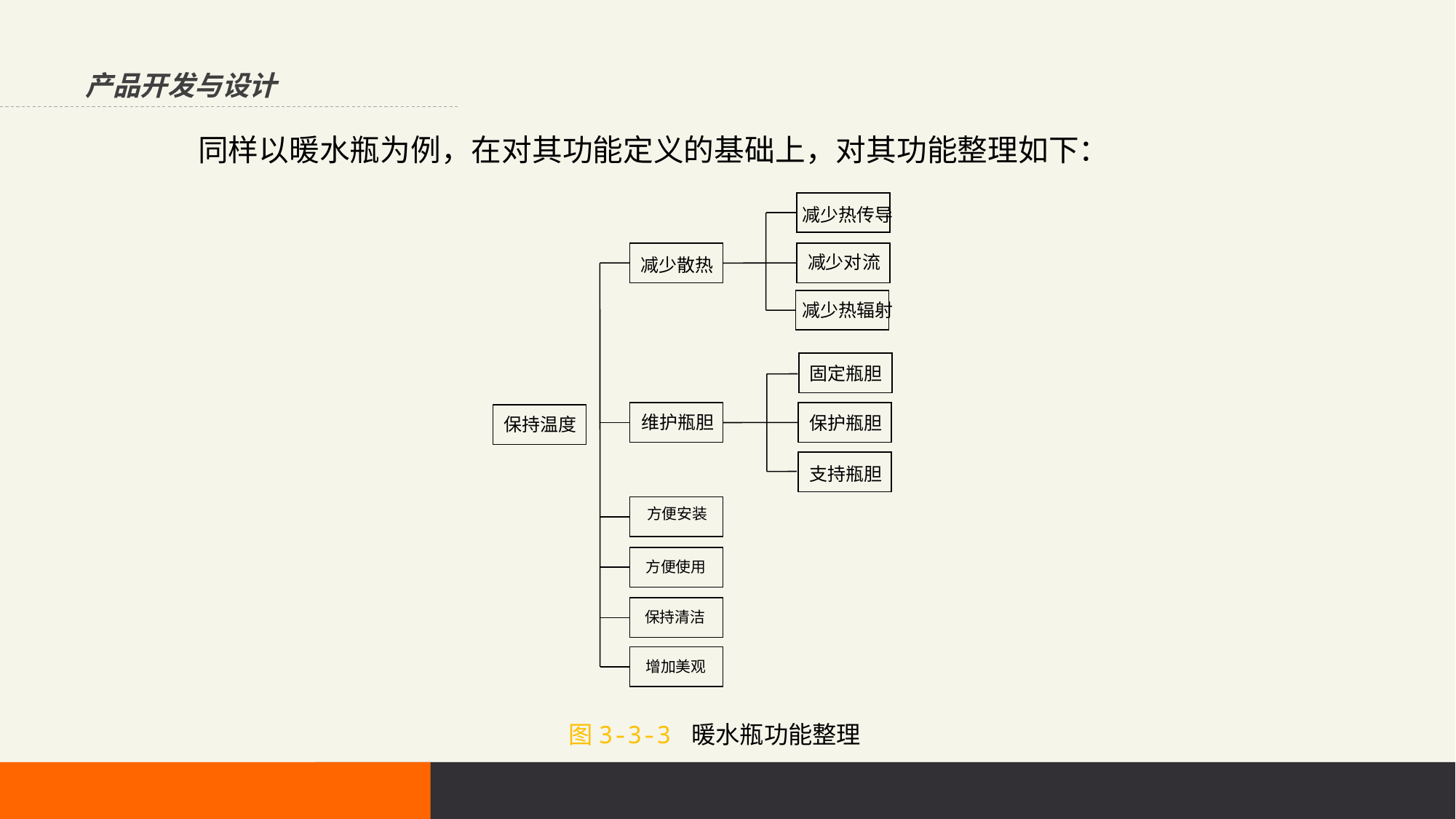

产品开发与设计
同样以暖水瓶为例，在对其功能定义的基础上，对其功能整理如下：

减少热传导

减少对流

减少散热

减少热辐射

固定瓶胆

维护瓶胆

保护瓶胆

保持温度

支持瓶胆

方便安装

方便使用

保持清洁

增加美观

图3-3-3 暖水瓶功能整理